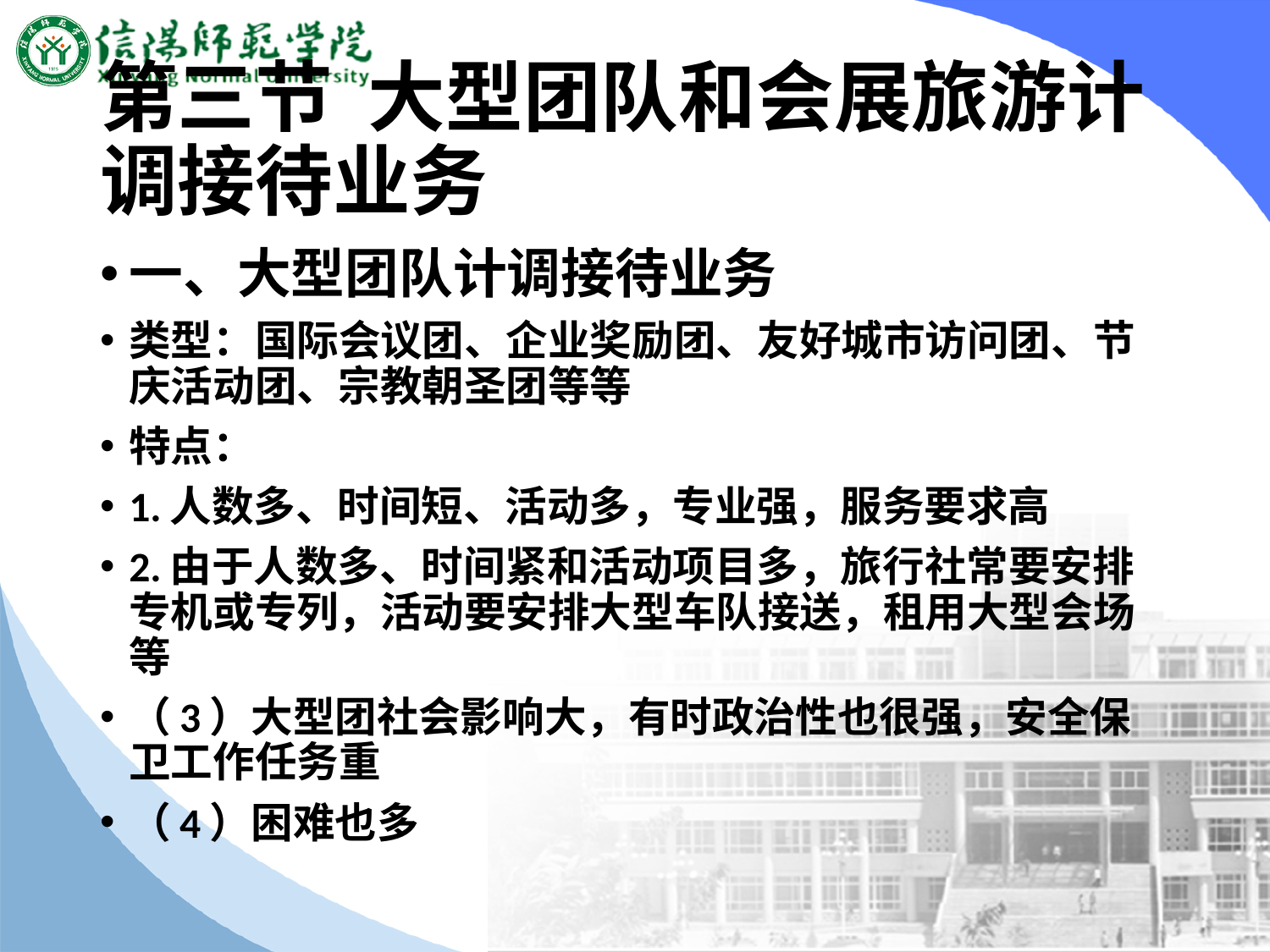

# 第三节  大型团队和会展旅游计调接待业务
一、大型团队计调接待业务
类型：国际会议团、企业奖励团、友好城市访问团、节庆活动团、宗教朝圣团等等
特点：
1.人数多、时间短、活动多，专业强，服务要求高
2.由于人数多、时间紧和活动项目多，旅行社常要安排专机或专列，活动要安排大型车队接送，租用大型会场等
（3）大型团社会影响大，有时政治性也很强，安全保卫工作任务重
（4）困难也多